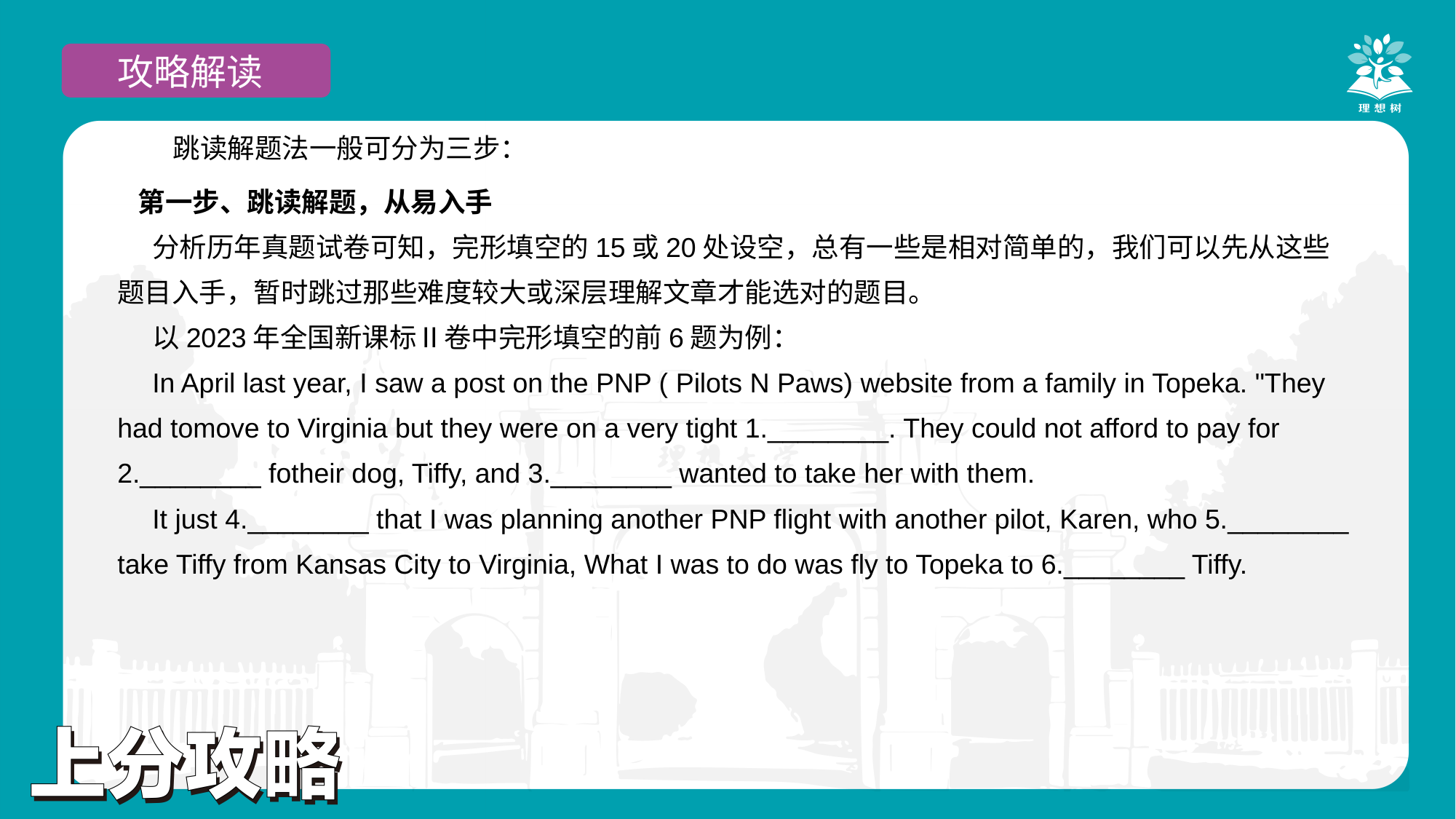

攻略解读
跳读解题法一般可分为三步：
第一步、跳读解题，从易入手
分析历年真题试卷可知，完形填空的15或20处设空，总有一些是相对简单的，我们可以先从这些题目入手，暂时跳过那些难度较大或深层理解文章才能选对的题目。
以2023年全国新课标Ⅱ卷中完形填空的前6题为例：
In April last year, I saw a post on the PNP ( Pilots N Paws) website from a family in Topeka. "They had tomove to Virginia but they were on a very tight 1.________. They could not afford to pay for 2.________ fotheir dog, Tiffy, and 3.________ wanted to take her with them.
It just 4.________ that I was planning another PNP flight with another pilot, Karen, who 5.________ take Tiffy from Kansas City to Virginia, What I was to do was fly to Topeka to 6.________ Tiffy.